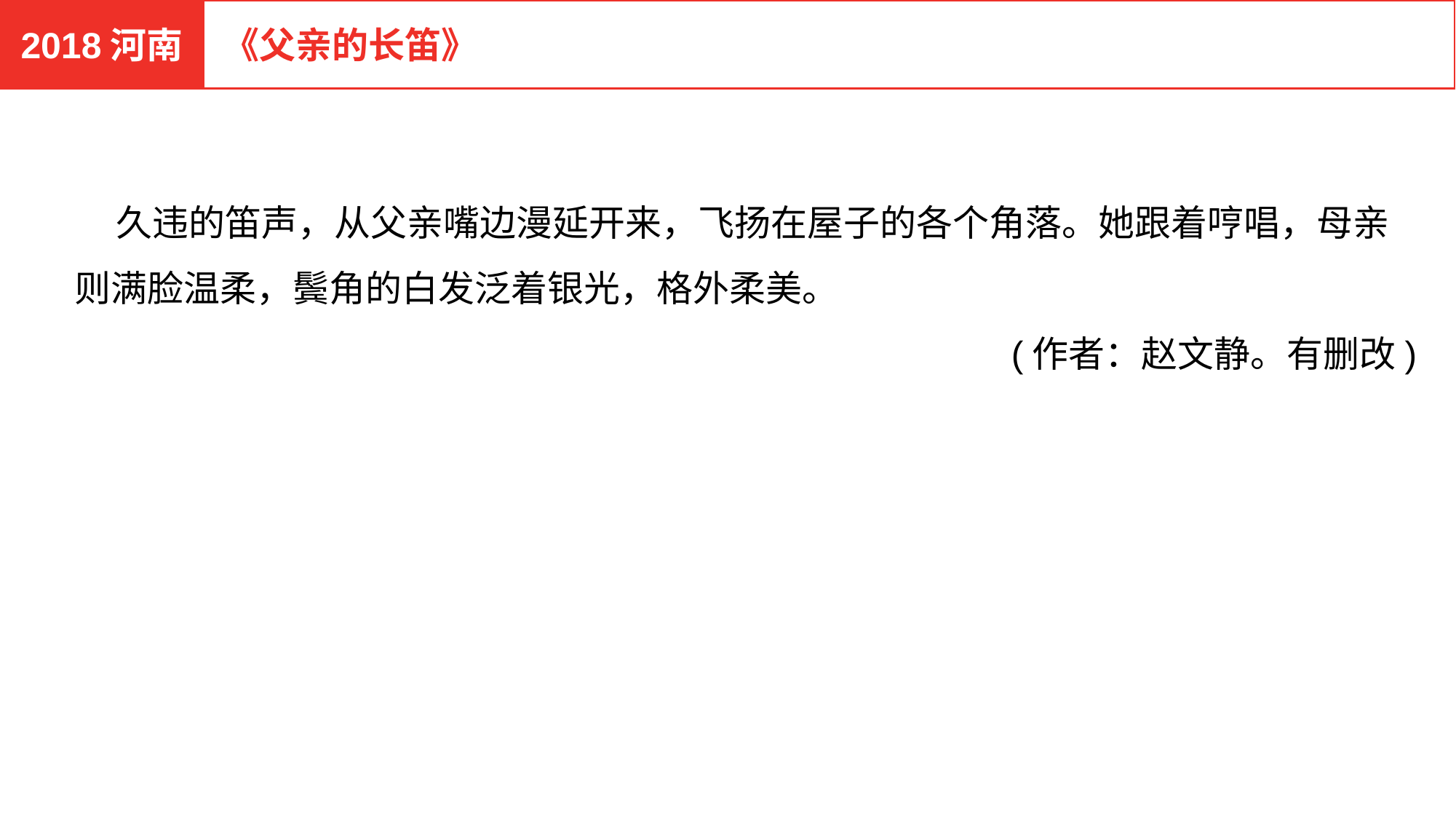

2018河南
《父亲的长笛》
    久违的笛声，从父亲嘴边漫延开来，飞扬在屋子的各个角落。她跟着哼唱，母亲则满脸温柔，鬓角的白发泛着银光，格外柔美。
(作者：赵文静。有删改)